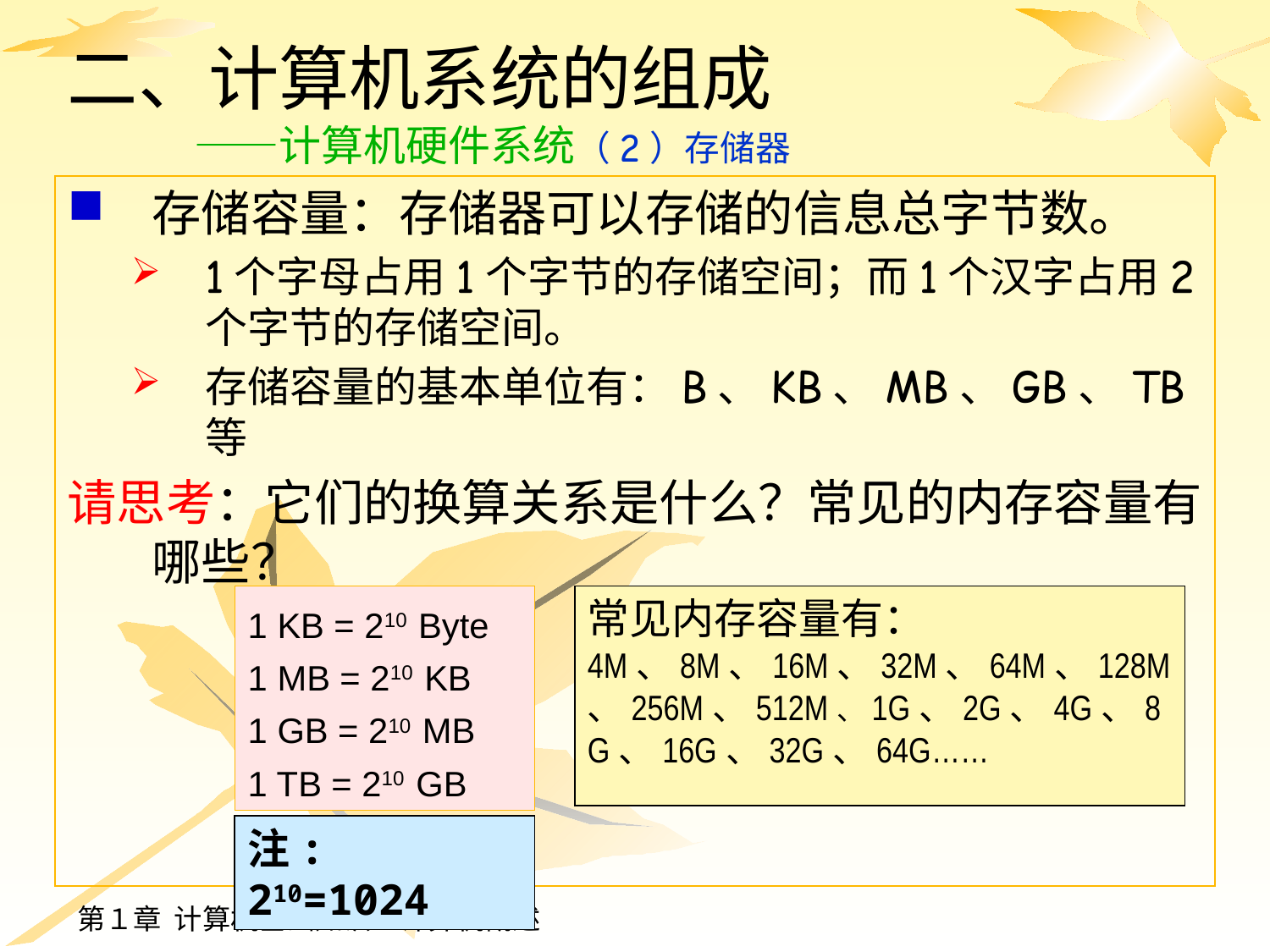

# 二、计算机系统的组成 ——计算机硬件系统（2）存储器
存储容量：存储器可以存储的信息总字节数。
1个字母占用1个字节的存储空间；而1个汉字占用2个字节的存储空间。
存储容量的基本单位有：B、KB、MB、GB、TB等
请思考：它们的换算关系是什么？常见的内存容量有哪些？
1 KB = 210  Byte
1 MB = 210  KB
1 GB = 210  MB
1 TB = 210  GB
常见内存容量有：
4M、8M、16M、32M、64M、128M、256M、512M、1G、2G、4G、8G、16G、32G、64G……
注: 210=1024